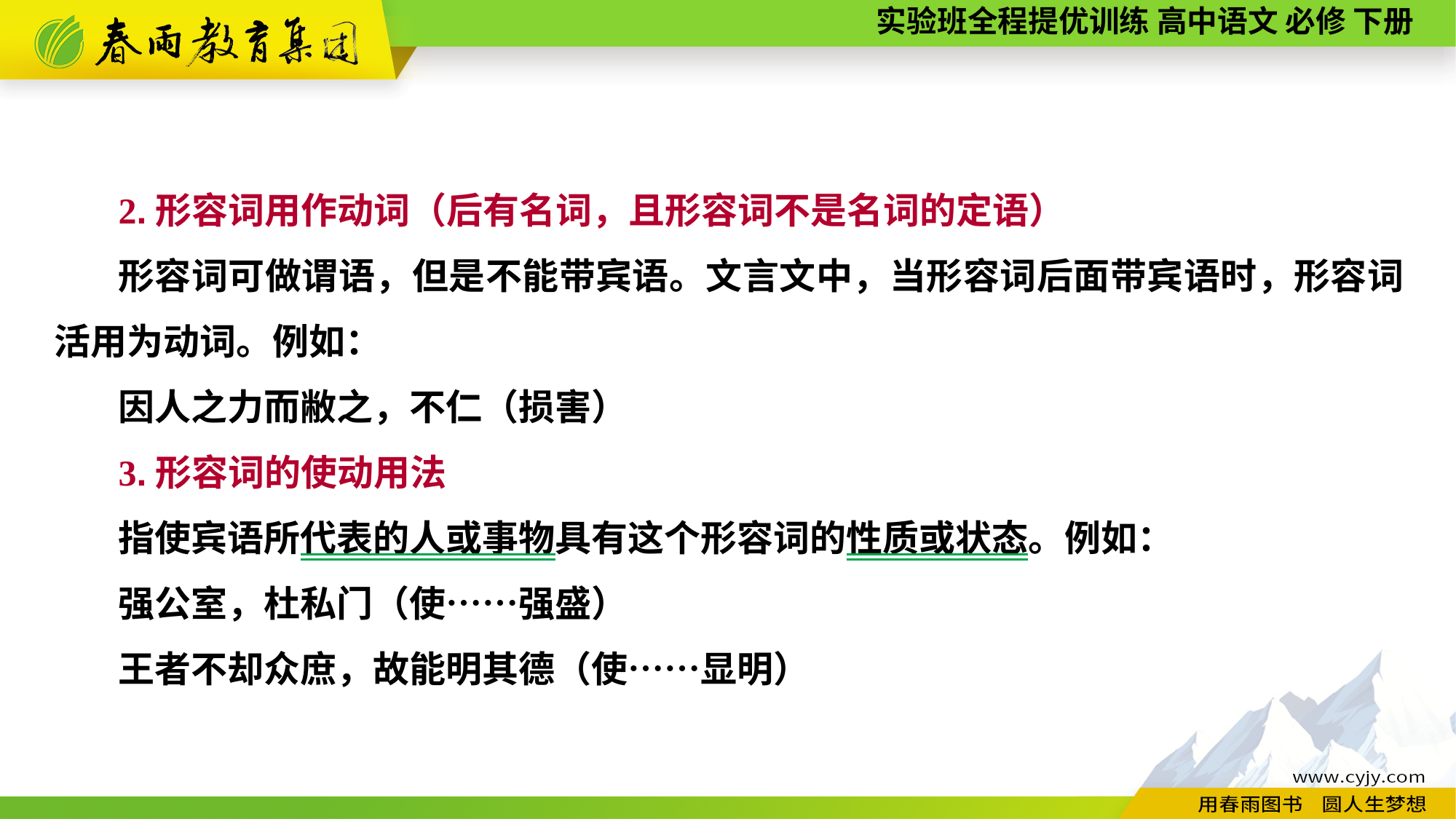

2.形容词用作动词（后有名词，且形容词不是名词的定语）
形容词可做谓语，但是不能带宾语。文言文中，当形容词后面带宾语时，形容词活用为动词。例如：
因人之力而敝之，不仁（损害）
3.形容词的使动用法
指使宾语所代表的人或事物具有这个形容词的性质或状态。例如：
强公室，杜私门（使……强盛）
王者不却众庶，故能明其德（使……显明）